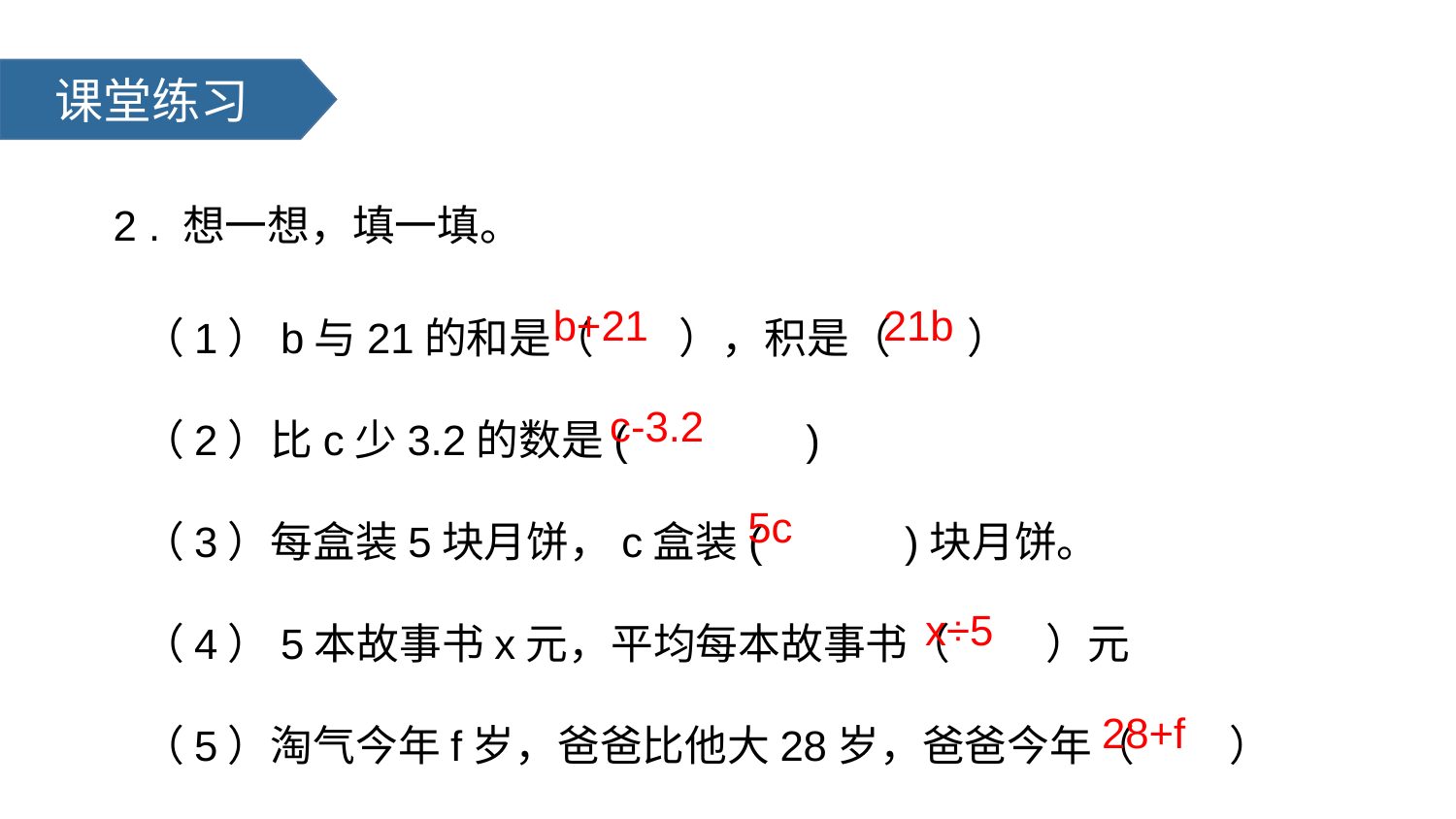

课堂练习
2 . 想一想，填一填。
（1）b与21的和是（         ），积是（        ）
（2）比c少3.2的数是(               )
（3）每盒装5块月饼，c盒装(            )块月饼。
（4）5本故事书x元，平均每本故事书（          ）元
（5）淘气今年f岁，爸爸比他大28岁，爸爸今年（          ）岁。
b+21
21b
c-3.2
5c
x÷5
28+f